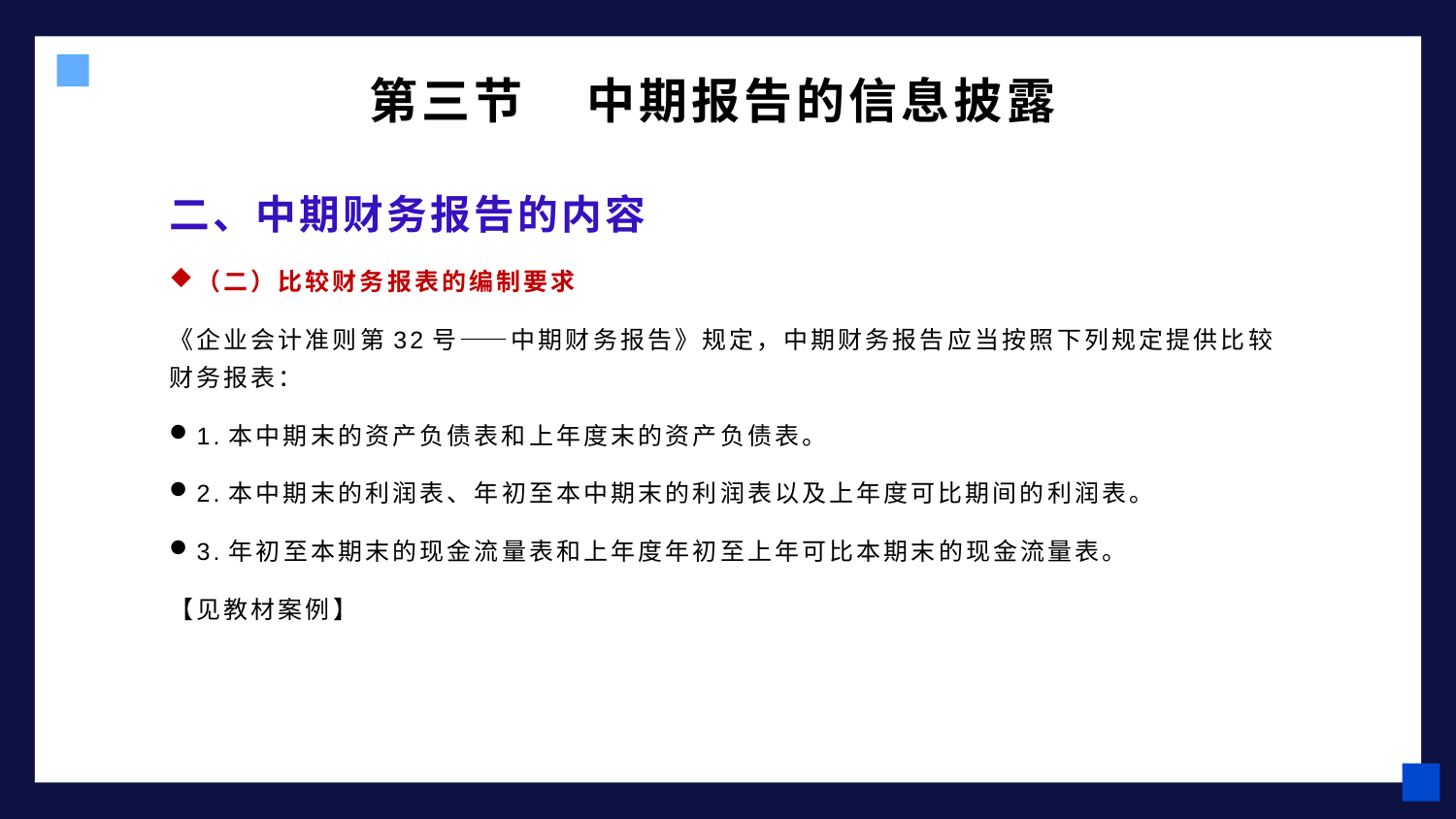

# 第三节    中期报告的信息披露
二、中期财务报告的内容
（二）比较财务报表的编制要求
《企业会计准则第32号——中期财务报告》规定，中期财务报告应当按照下列规定提供比较财务报表：
1.本中期末的资产负债表和上年度末的资产负债表。
2.本中期末的利润表、年初至本中期末的利润表以及上年度可比期间的利润表。
3.年初至本期末的现金流量表和上年度年初至上年可比本期末的现金流量表。
【见教材案例】